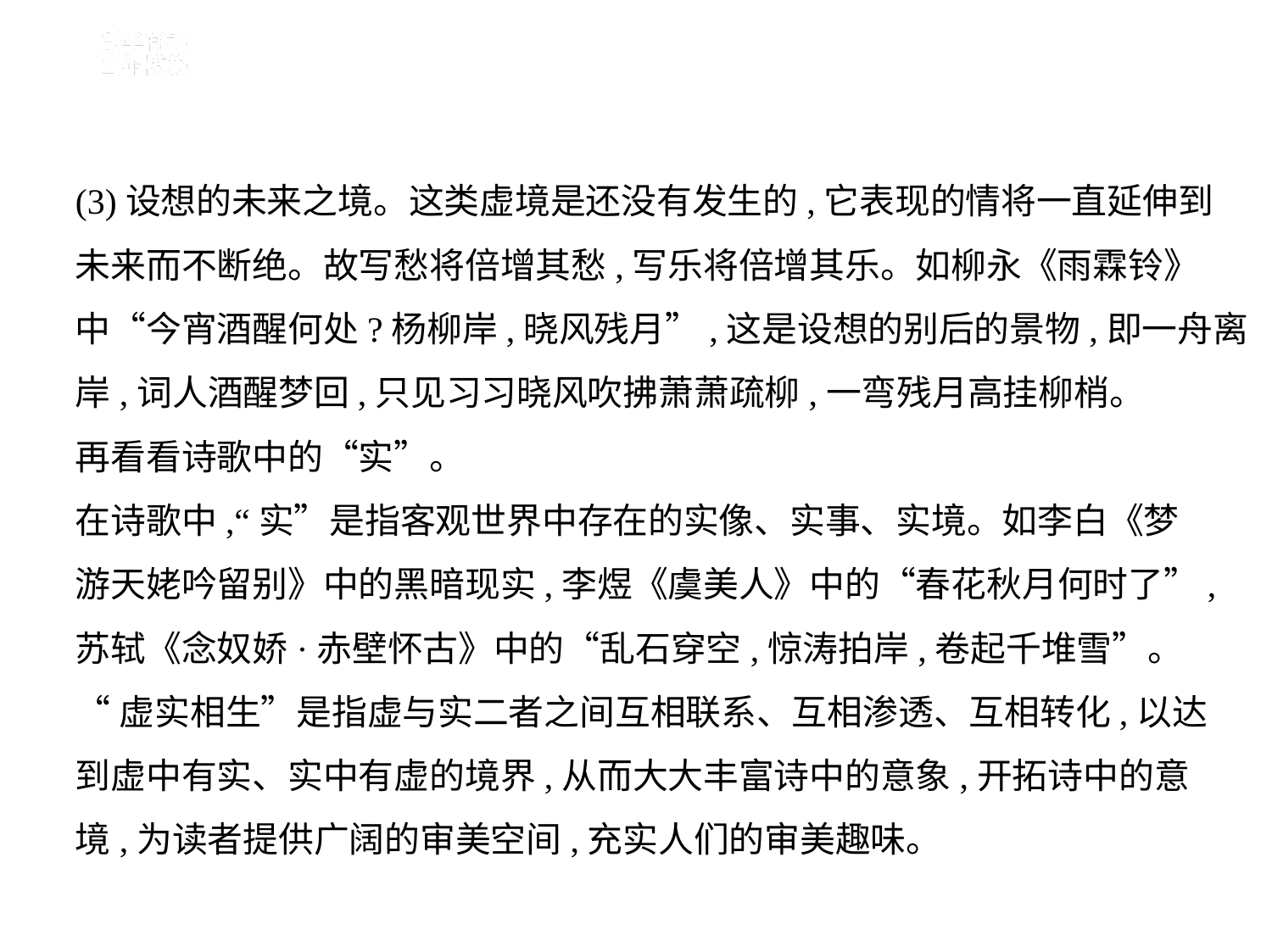

(3)设想的未来之境。这类虚境是还没有发生的,它表现的情将一直延伸到
未来而不断绝。故写愁将倍增其愁,写乐将倍增其乐。如柳永《雨霖铃》
中“今宵酒醒何处?杨柳岸,晓风残月”,这是设想的别后的景物,即一舟离
岸,词人酒醒梦回,只见习习晓风吹拂萧萧疏柳,一弯残月高挂柳梢。
再看看诗歌中的“实”。
在诗歌中,“实”是指客观世界中存在的实像、实事、实境。如李白《梦
游天姥吟留别》中的黑暗现实,李煜《虞美人》中的“春花秋月何时了”,
苏轼《念奴娇·赤壁怀古》中的“乱石穿空,惊涛拍岸,卷起千堆雪”。
“虚实相生”是指虚与实二者之间互相联系、互相渗透、互相转化,以达
到虚中有实、实中有虚的境界,从而大大丰富诗中的意象,开拓诗中的意
境,为读者提供广阔的审美空间,充实人们的审美趣味。